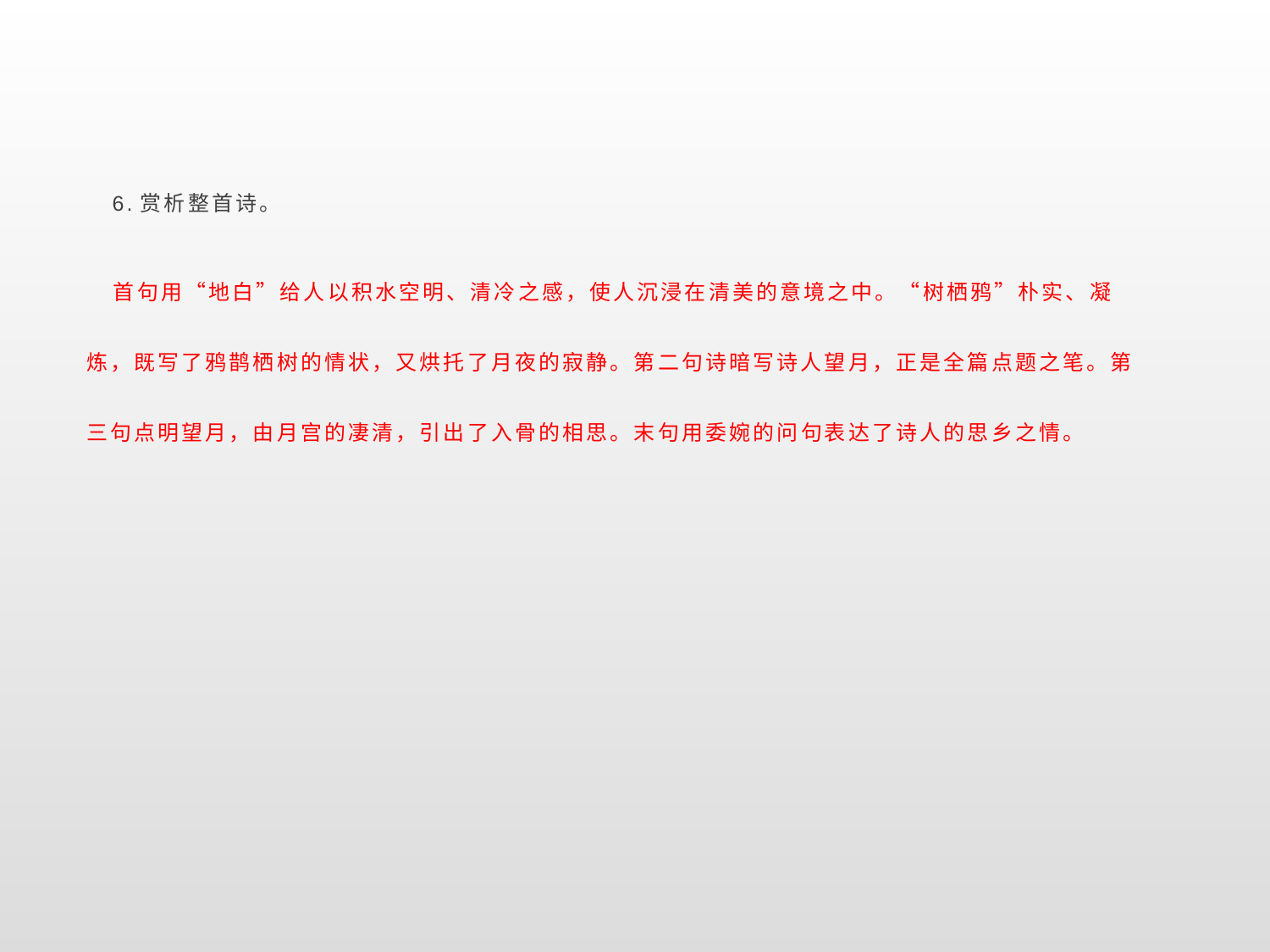

6.赏析整首诗。
   首句用“地白”给人以积水空明、清冷之感，使人沉浸在清美的意境之中。“树栖鸦”朴实、凝炼，既写了鸦鹊栖树的情状，又烘托了月夜的寂静。第二句诗暗写诗人望月，正是全篇点题之笔。第三句点明望月，由月宫的凄清，引出了入骨的相思。末句用委婉的问句表达了诗人的思乡之情。